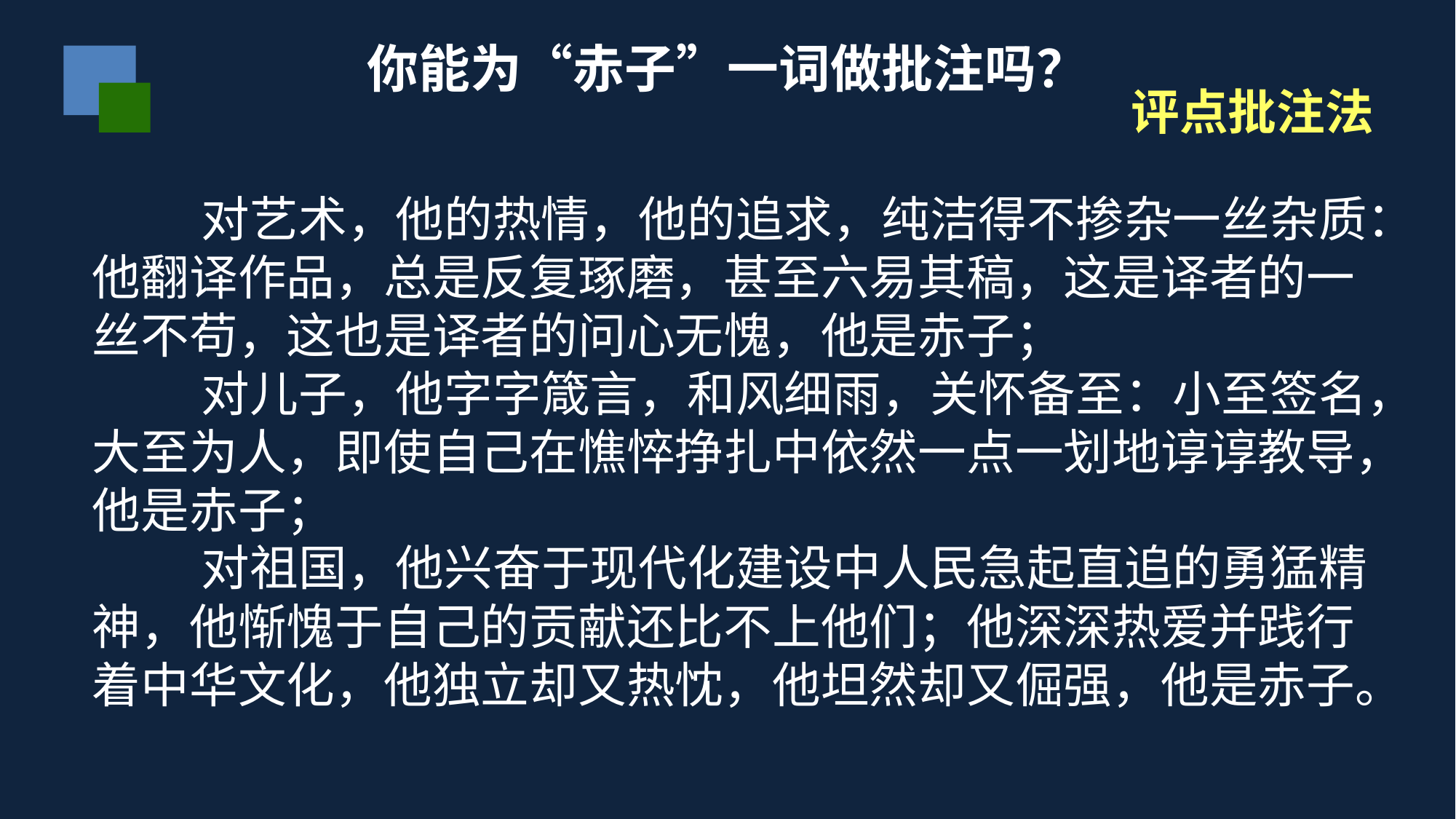

# 你能为“赤子”一词做批注吗？

评点批注法
	对艺术，他的热情，他的追求，纯洁得不掺杂一丝杂质：他翻译作品，总是反复琢磨，甚至六易其稿，这是译者的一丝不苟，这也是译者的问心无愧，他是赤子；
	对儿子，他字字箴言，和风细雨，关怀备至：小至签名，大至为人，即使自己在憔悴挣扎中依然一点一划地谆谆教导，他是赤子；
	对祖国，他兴奋于现代化建设中人民急起直追的勇猛精神，他惭愧于自己的贡献还比不上他们；他深深热爱并践行着中华文化，他独立却又热忱，他坦然却又倔强，他是赤子。